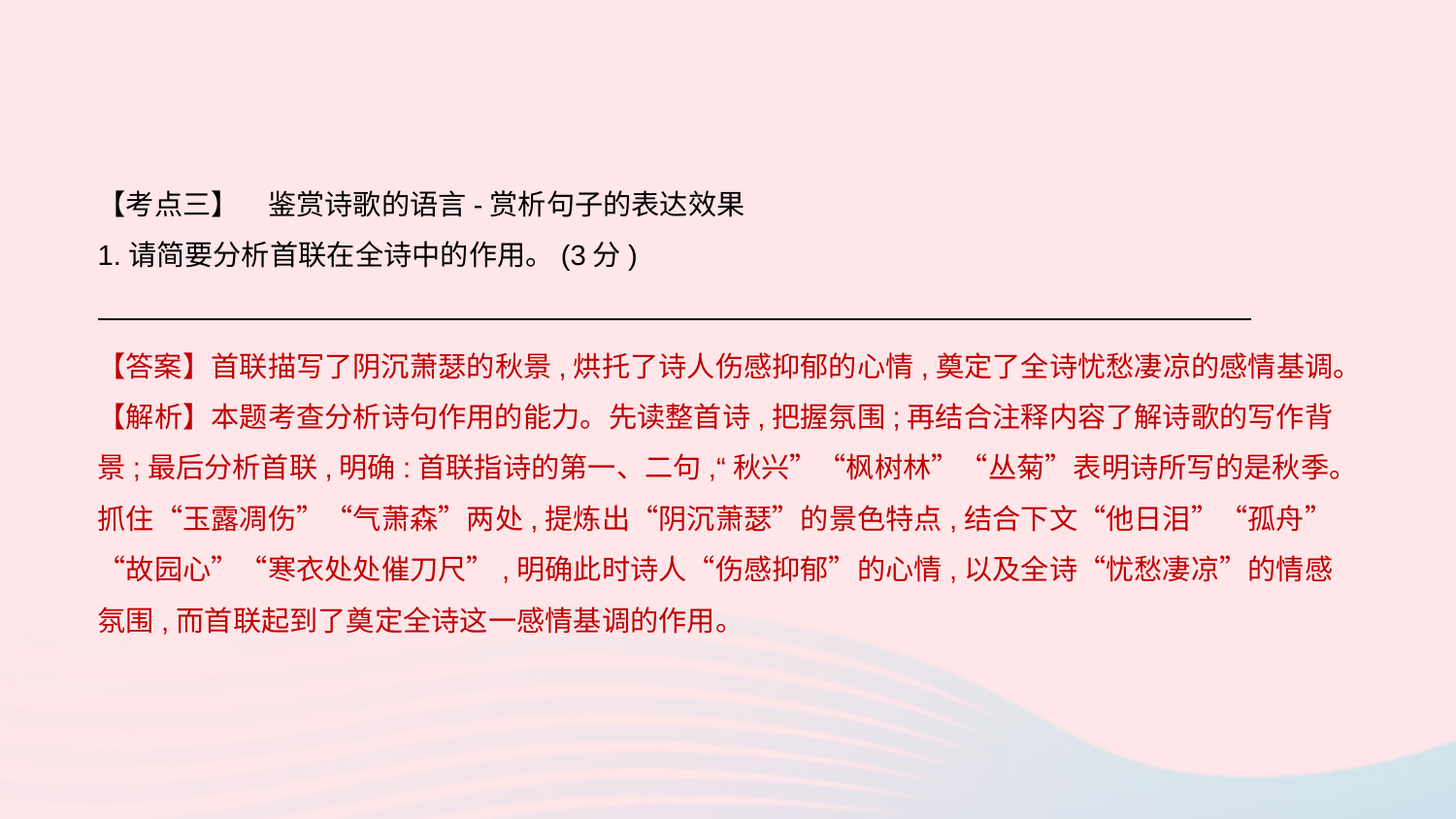

【考点三】　鉴赏诗歌的语言-赏析句子的表达效果
1.请简要分析首联在全诗中的作用。(3分)

【答案】首联描写了阴沉萧瑟的秋景,烘托了诗人伤感抑郁的心情,奠定了全诗忧愁凄凉的感情基调。
【解析】本题考查分析诗句作用的能力。先读整首诗,把握氛围;再结合注释内容了解诗歌的写作背景;最后分析首联,明确:首联指诗的第一、二句,“秋兴”“枫树林”“丛菊”表明诗所写的是秋季。抓住“玉露凋伤”“气萧森”两处,提炼出“阴沉萧瑟”的景色特点,结合下文“他日泪”“孤舟”“故园心”“寒衣处处催刀尺”,明确此时诗人“伤感抑郁”的心情,以及全诗“忧愁凄凉”的情感氛围,而首联起到了奠定全诗这一感情基调的作用。